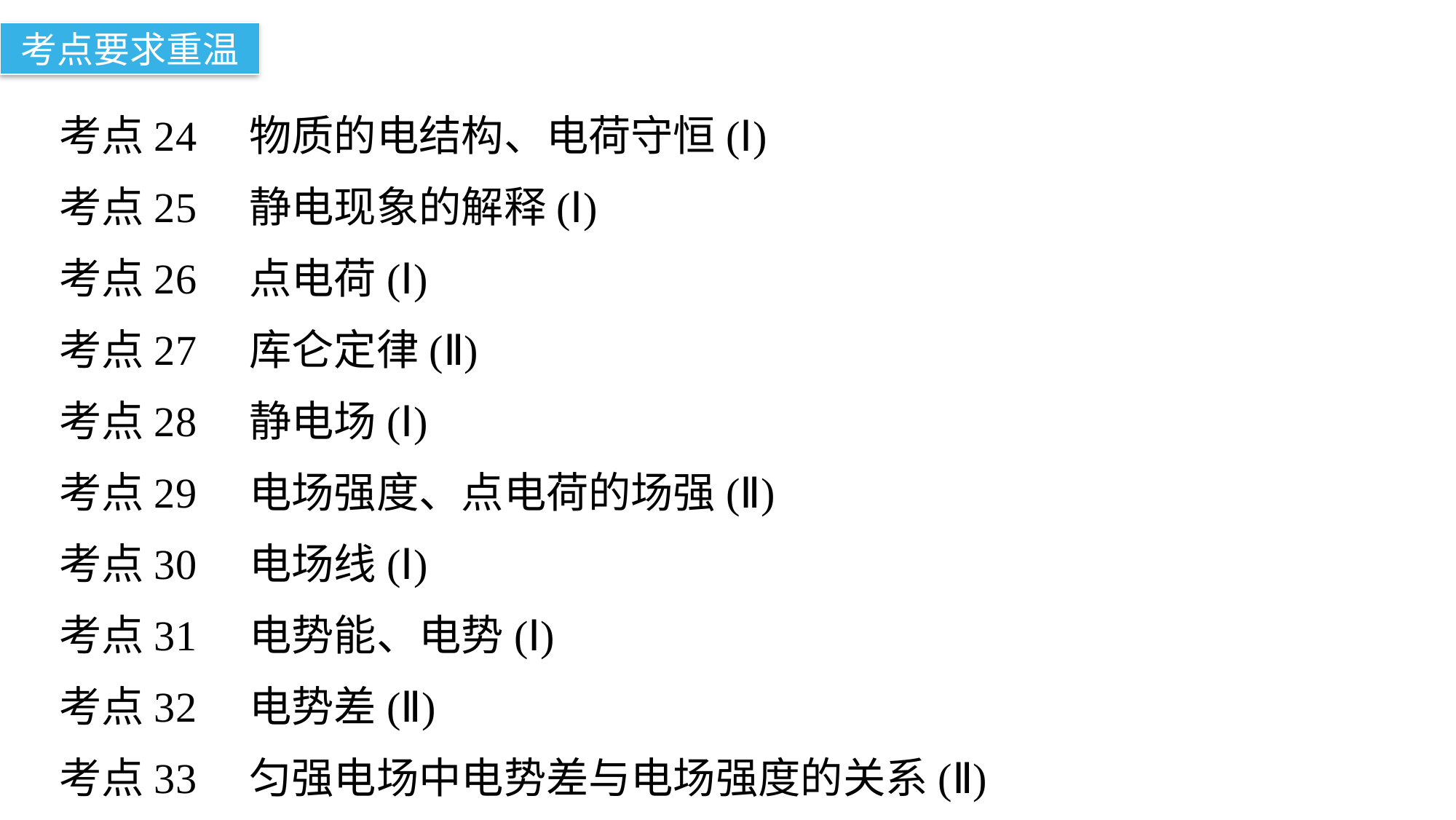

考点要求重温
考点24　物质的电结构、电荷守恒(Ⅰ)
考点25　静电现象的解释(Ⅰ)
考点26　点电荷(Ⅰ)
考点27　库仑定律(Ⅱ)
考点28　静电场(Ⅰ)
考点29　电场强度、点电荷的场强(Ⅱ)
考点30　电场线(Ⅰ)
考点31　电势能、电势(Ⅰ)
考点32　电势差(Ⅱ)
考点33　匀强电场中电势差与电场强度的关系(Ⅱ)